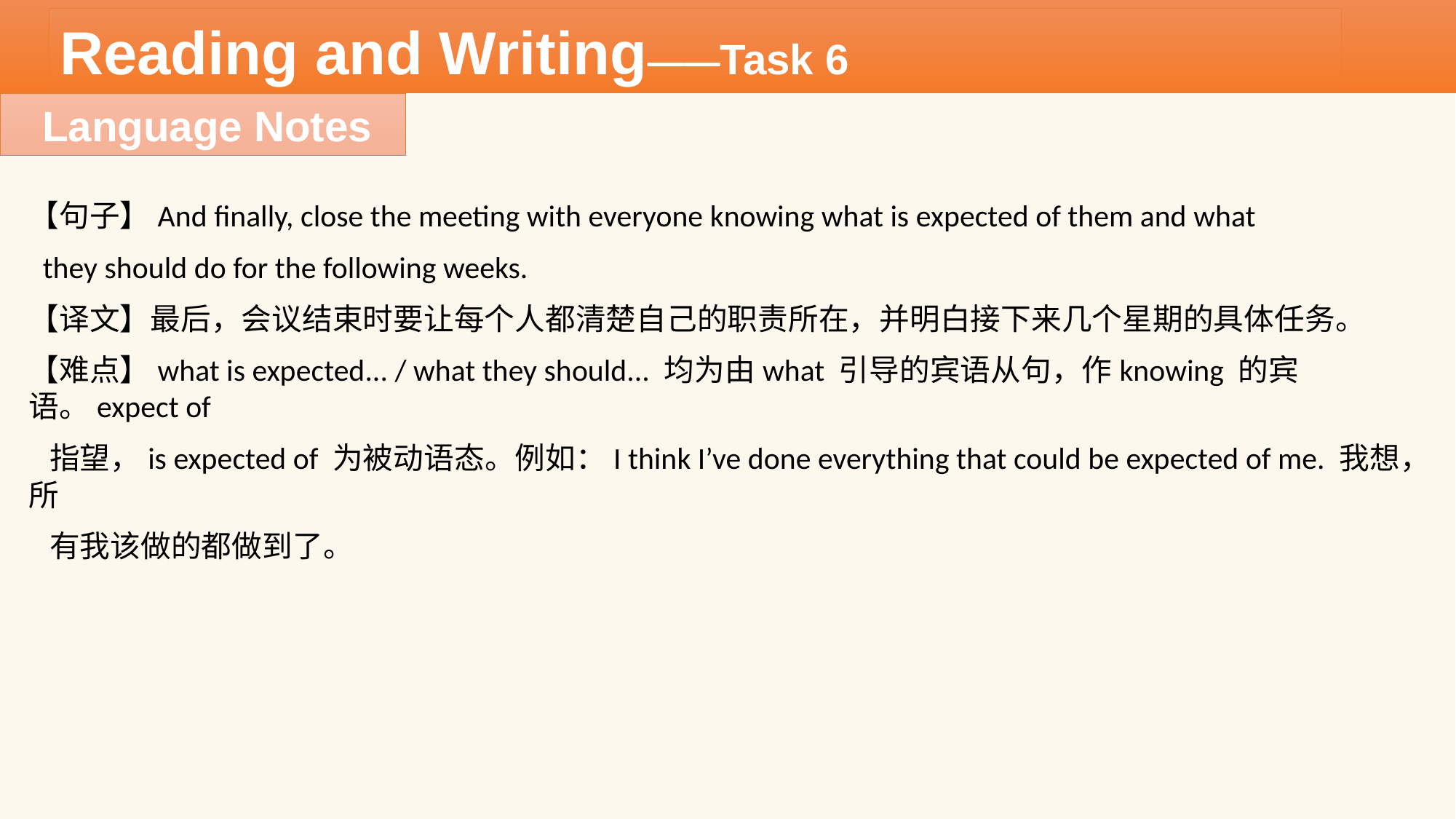

Reading and Writing——Task 6
Language Notes
【句子】And finally, close the meeting with everyone knowing what is expected of them and what
  they should do for the following weeks.
【译文】最后，会议结束时要让每个人都清楚自己的职责所在，并明白接下来几个星期的具体任务。
【难点】what is expected... / what they should... 均为由what 引导的宾语从句，作knowing 的宾语。expect of
  指望，is expected of 为被动语态。例如：I think I’ve done everything that could be expected of me. 我想，所
  有我该做的都做到了。